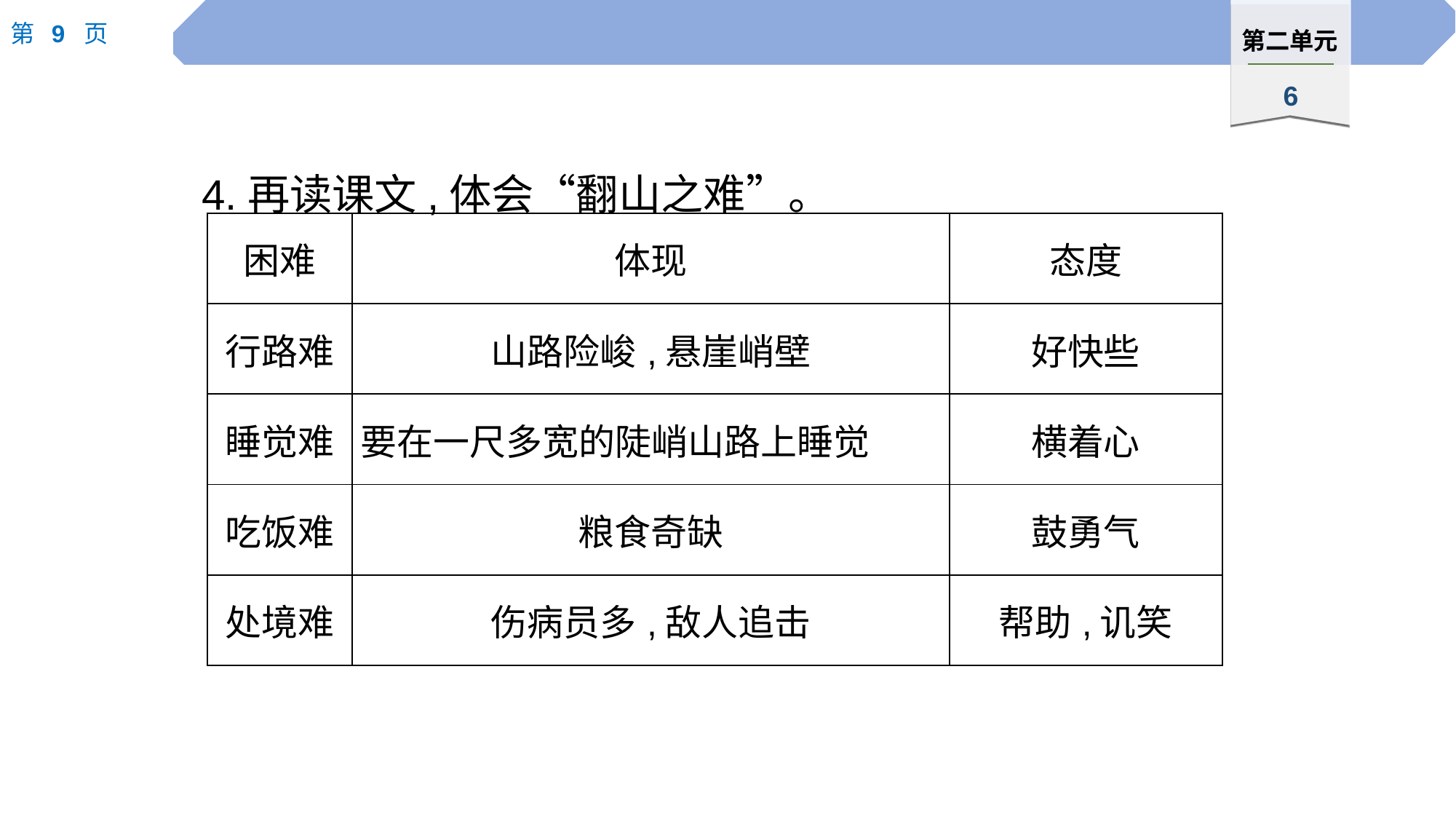

4.再读课文,体会“翻山之难”。
| 困难 | 体现 | 态度 |
| --- | --- | --- |
| 行路难 | 山路险峻,悬崖峭壁 | 好快些 |
| 睡觉难 | 要在一尺多宽的陡峭山路上睡觉 | 横着心 |
| 吃饭难 | 粮食奇缺 | 鼓勇气 |
| 处境难 | 伤病员多,敌人追击 | 帮助,讥笑 |